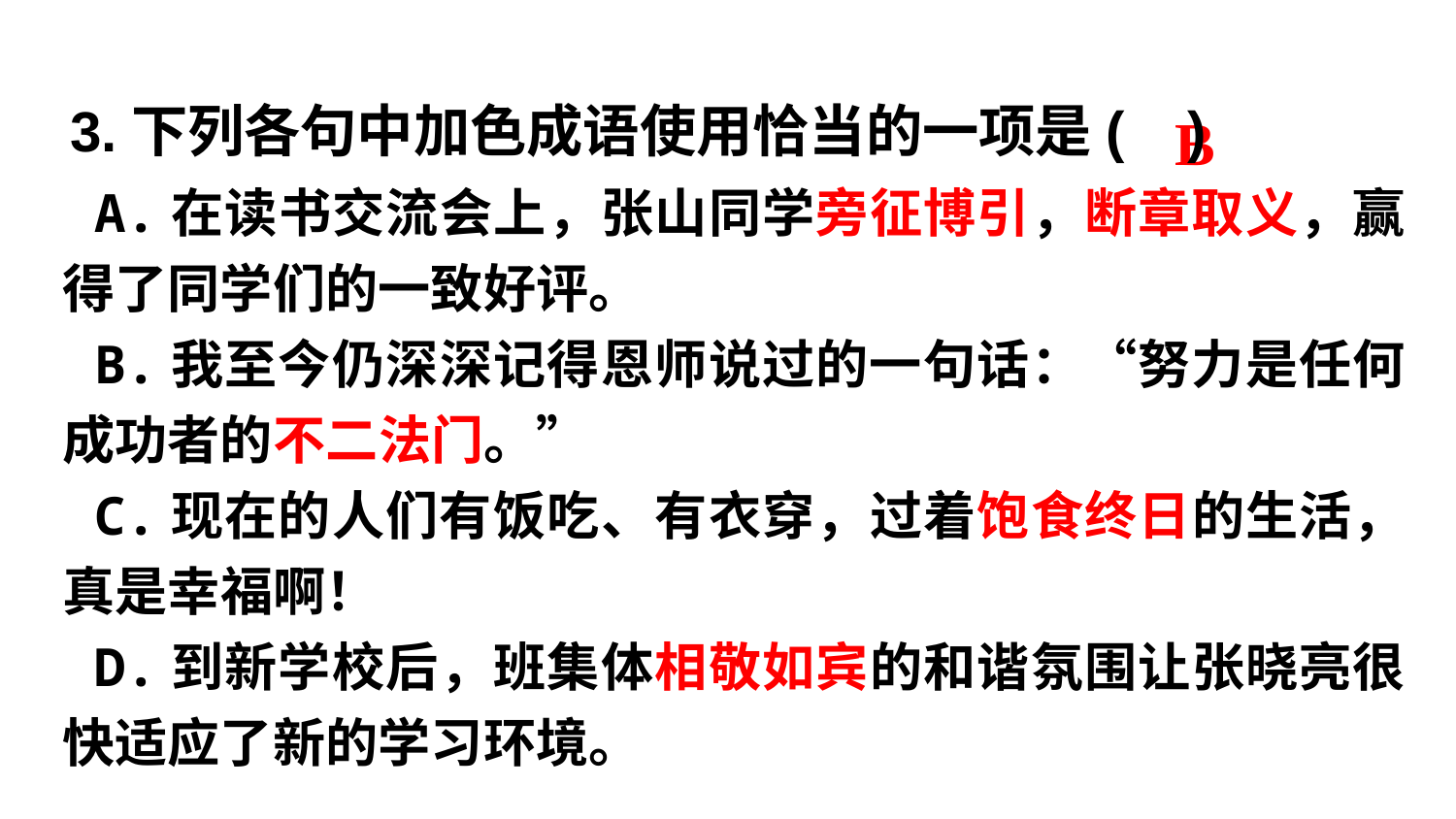

3.下列各句中加色成语使用恰当的一项是(    )
B
A.在读书交流会上，张山同学旁征博引，断章取义，赢得了同学们的一致好评。
B.我至今仍深深记得恩师说过的一句话：“努力是任何成功者的不二法门。”
C.现在的人们有饭吃、有衣穿，过着饱食终日的生活，真是幸福啊！
D.到新学校后，班集体相敬如宾的和谐氛围让张晓亮很快适应了新的学习环境。